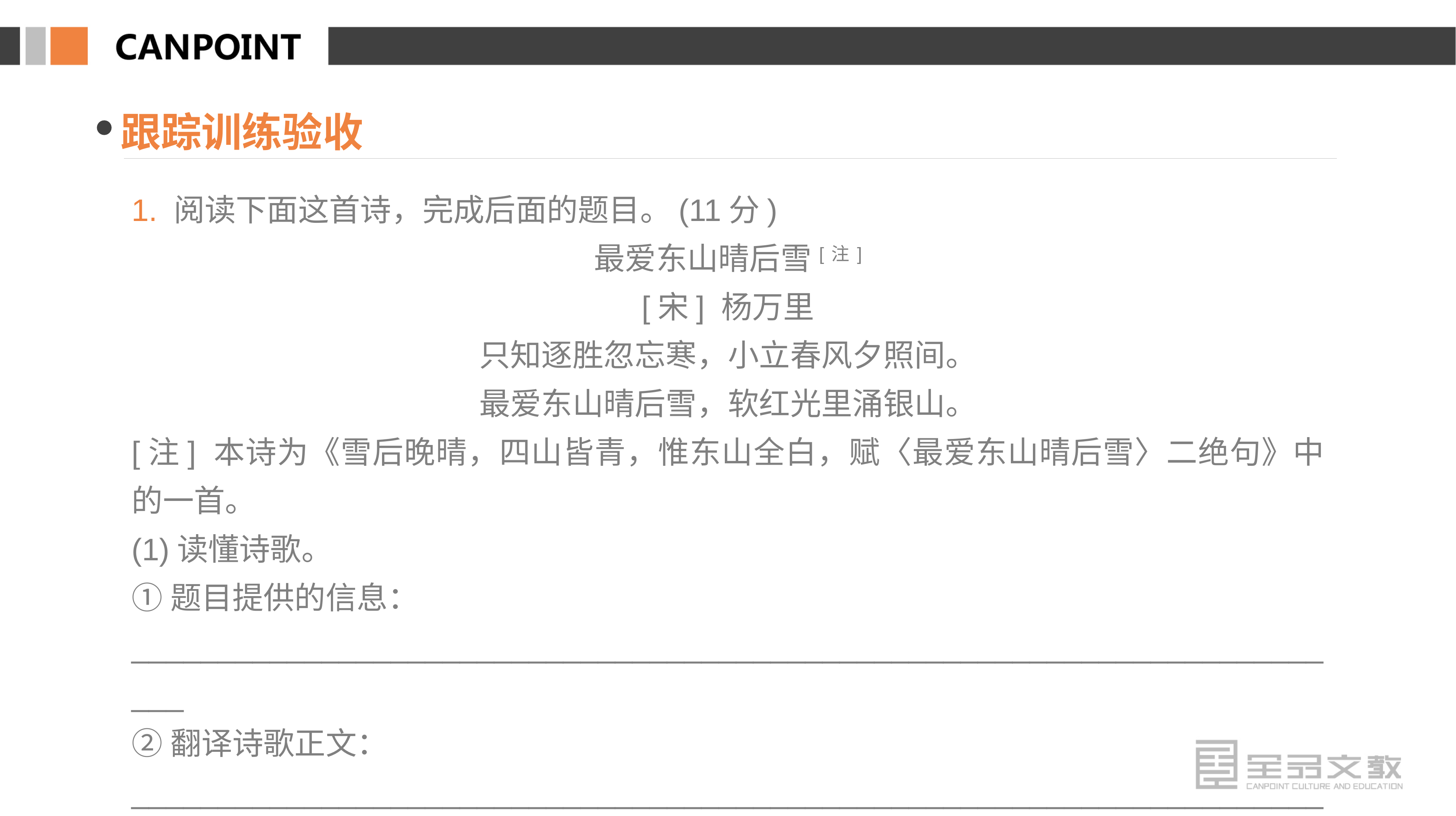

跟踪训练验收

1. 阅读下面这首诗，完成后面的题目。(11分)
最爱东山晴后雪[注]
[宋] 杨万里
只知逐胜忽忘寒，小立春风夕照间。
最爱东山晴后雪，软红光里涌银山。
[注] 本诗为《雪后晚晴，四山皆青，惟东山全白，赋〈最爱东山晴后雪〉二绝句》中的一首。
(1)读懂诗歌。
①题目提供的信息：
________________________________________________________________________
②翻译诗歌正文：
________________________________________________________________________